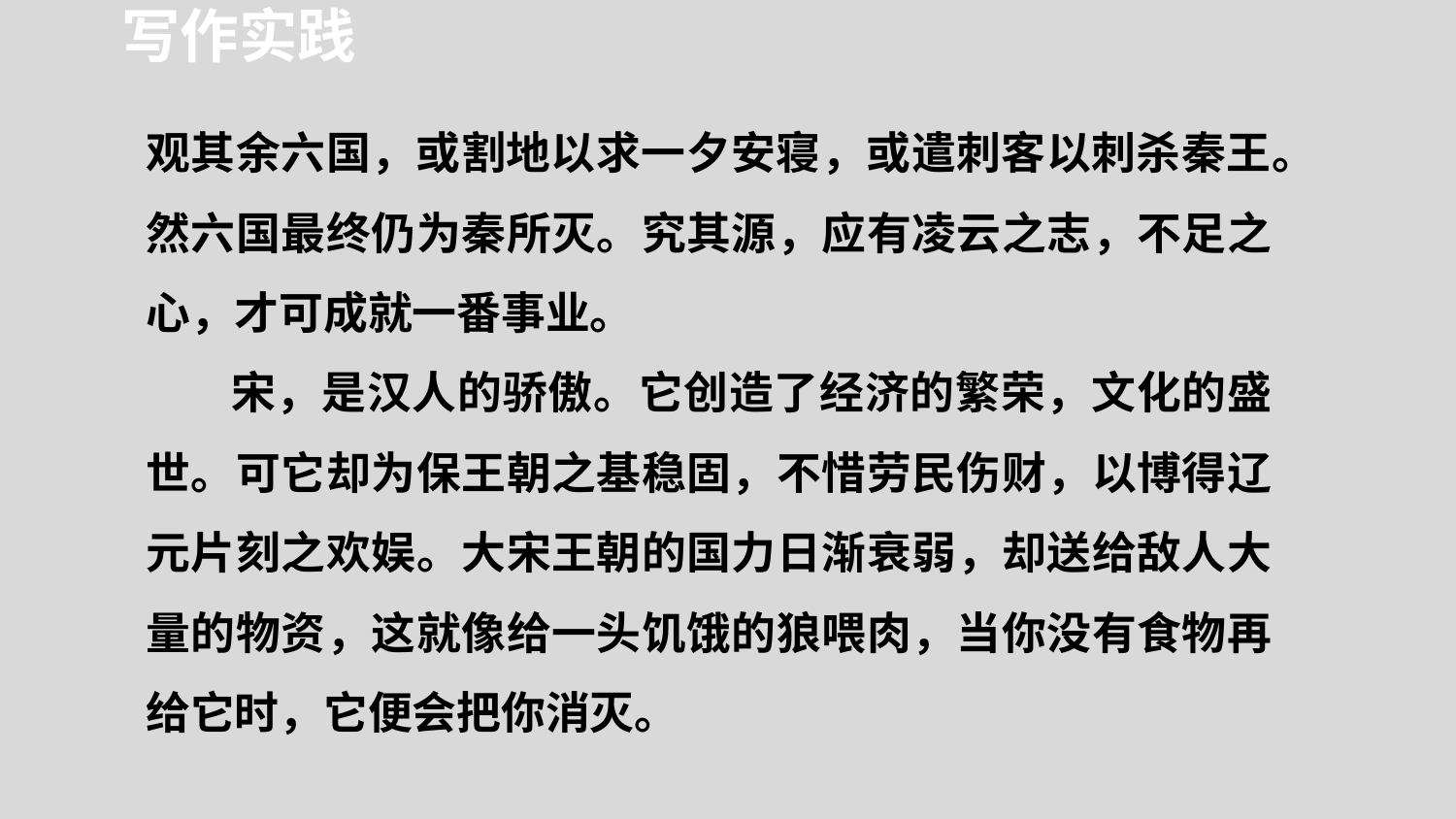

写作实践
观其余六国，或割地以求一夕安寝，或遣刺客以刺杀秦王。然六国最终仍为秦所灭。究其源，应有凌云之志，不足之心，才可成就一番事业。
宋，是汉人的骄傲。它创造了经济的繁荣，文化的盛世。可它却为保王朝之基稳固，不惜劳民伤财，以博得辽元片刻之欢娱。大宋王朝的国力日渐衰弱，却送给敌人大量的物资，这就像给一头饥饿的狼喂肉，当你没有食物再给它时，它便会把你消灭。